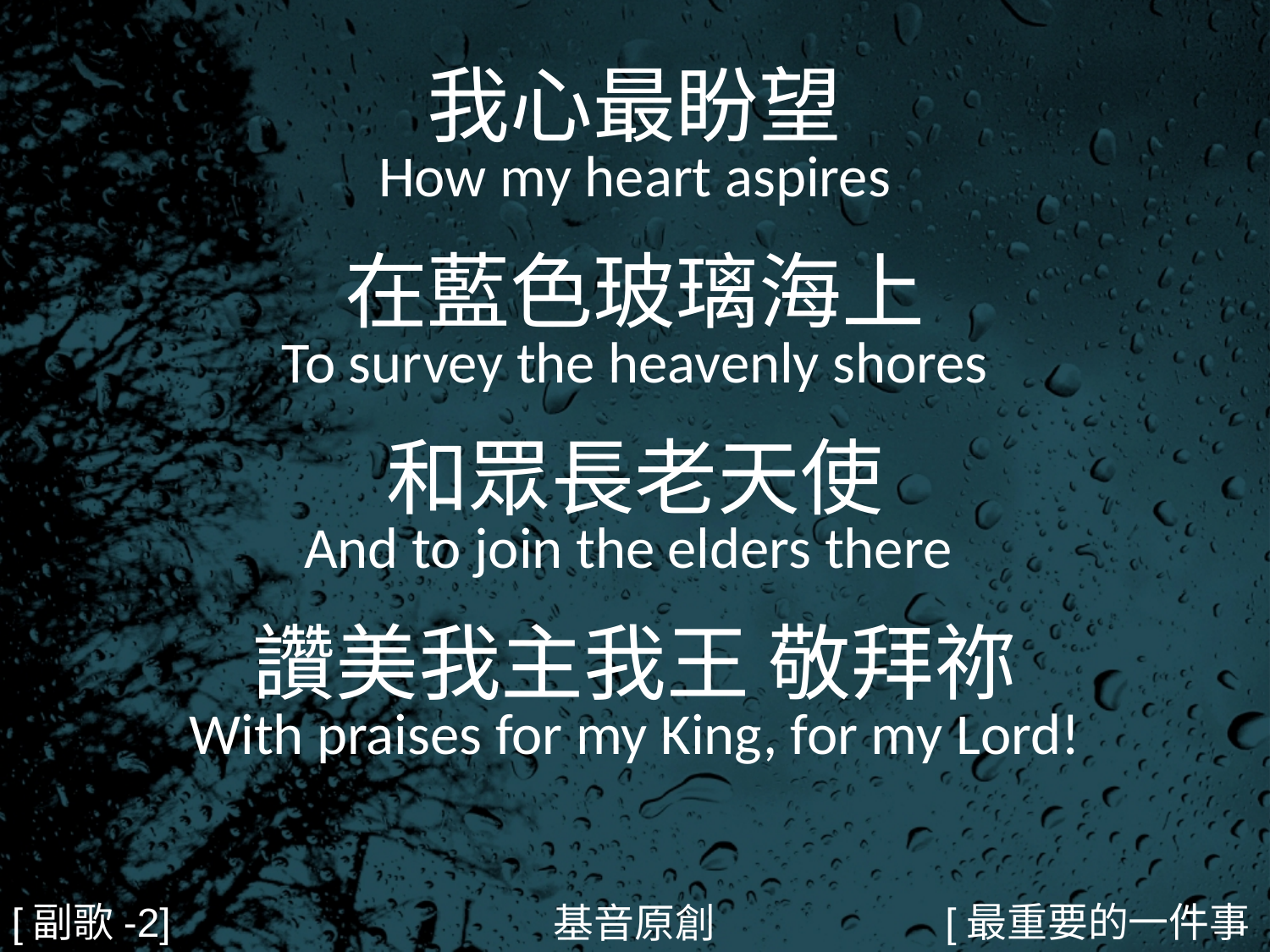

我心最盼望
How my heart aspires

在藍色玻璃海上
To survey the heavenly shores

和眾長老天使
And to join the elders there

讚美我主我王 敬拜祢
With praises for my King, for my Lord!
#

[副歌-2]
[最重要的一件事4/4]
基音原創